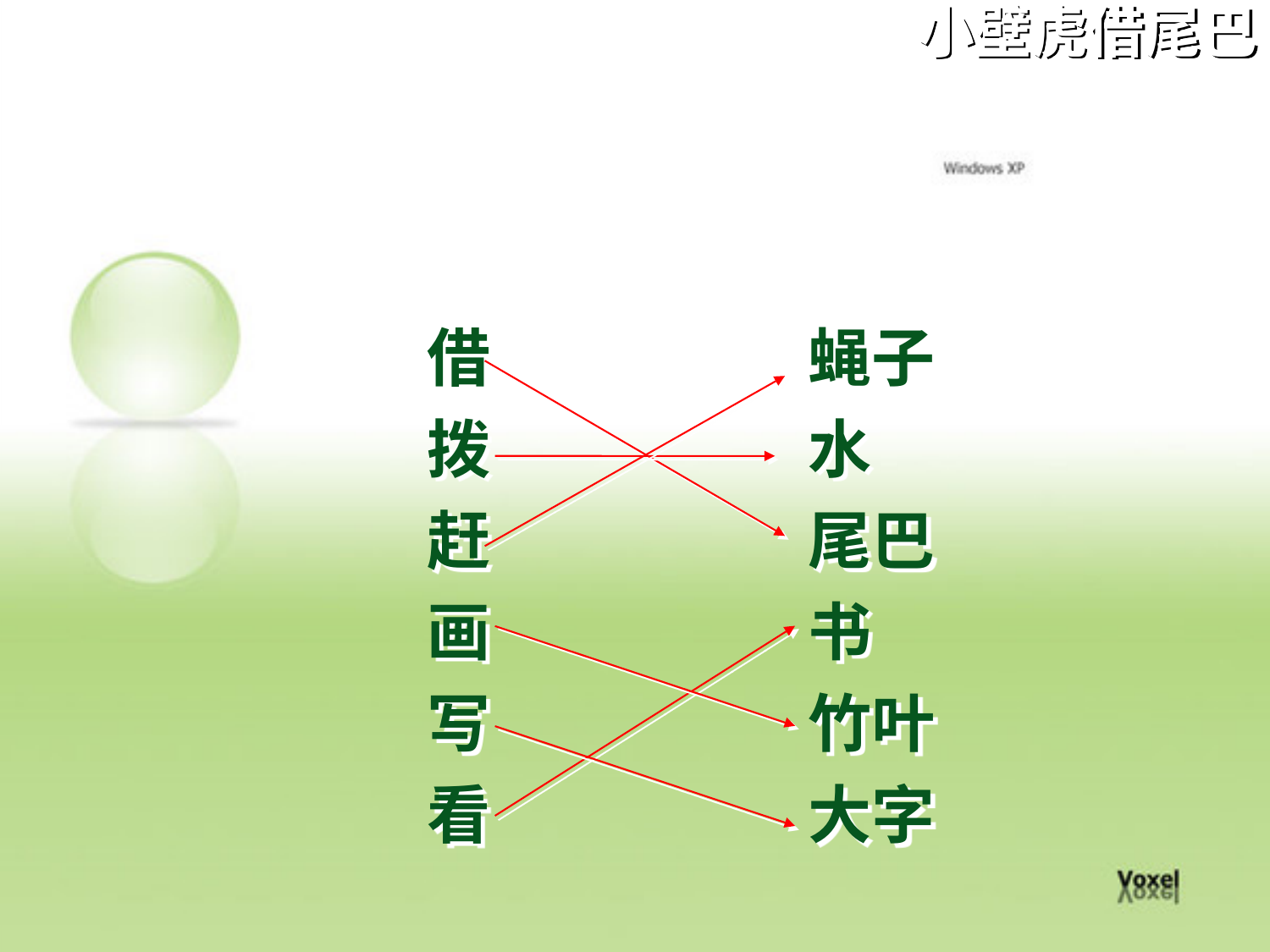

小壁虎借尾巴
连一连
借　　　　　蝇子
拨　　　　　水
赶　　　　　尾巴
画　　　　　书
写　　　　　竹叶
看　　　　　大字